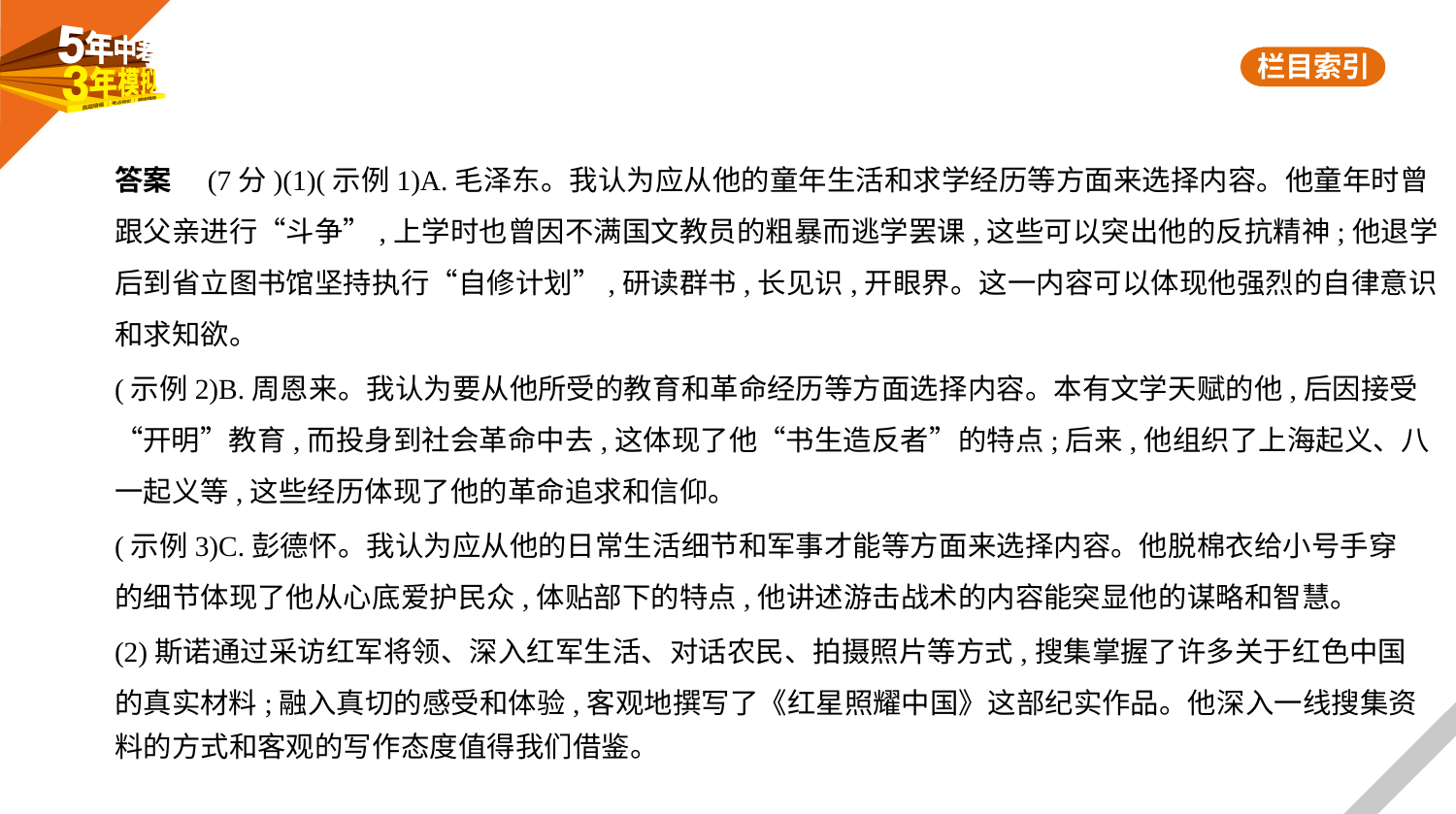

答案　(7分)(1)(示例1)A.毛泽东。我认为应从他的童年生活和求学经历等方面来选择内容。他童年时曾
跟父亲进行“斗争”,上学时也曾因不满国文教员的粗暴而逃学罢课,这些可以突出他的反抗精神;他退学
后到省立图书馆坚持执行“自修计划”,研读群书,长见识,开眼界。这一内容可以体现他强烈的自律意识
和求知欲。
(示例2)B.周恩来。我认为要从他所受的教育和革命经历等方面选择内容。本有文学天赋的他,后因接受
“开明”教育,而投身到社会革命中去,这体现了他“书生造反者”的特点;后来,他组织了上海起义、八
一起义等,这些经历体现了他的革命追求和信仰。
(示例3)C.彭德怀。我认为应从他的日常生活细节和军事才能等方面来选择内容。他脱棉衣给小号手穿
的细节体现了他从心底爱护民众,体贴部下的特点,他讲述游击战术的内容能突显他的谋略和智慧。
(2)斯诺通过采访红军将领、深入红军生活、对话农民、拍摄照片等方式,搜集掌握了许多关于红色中国
的真实材料;融入真切的感受和体验,客观地撰写了《红星照耀中国》这部纪实作品。他深入一线搜集资
料的方式和客观的写作态度值得我们借鉴。